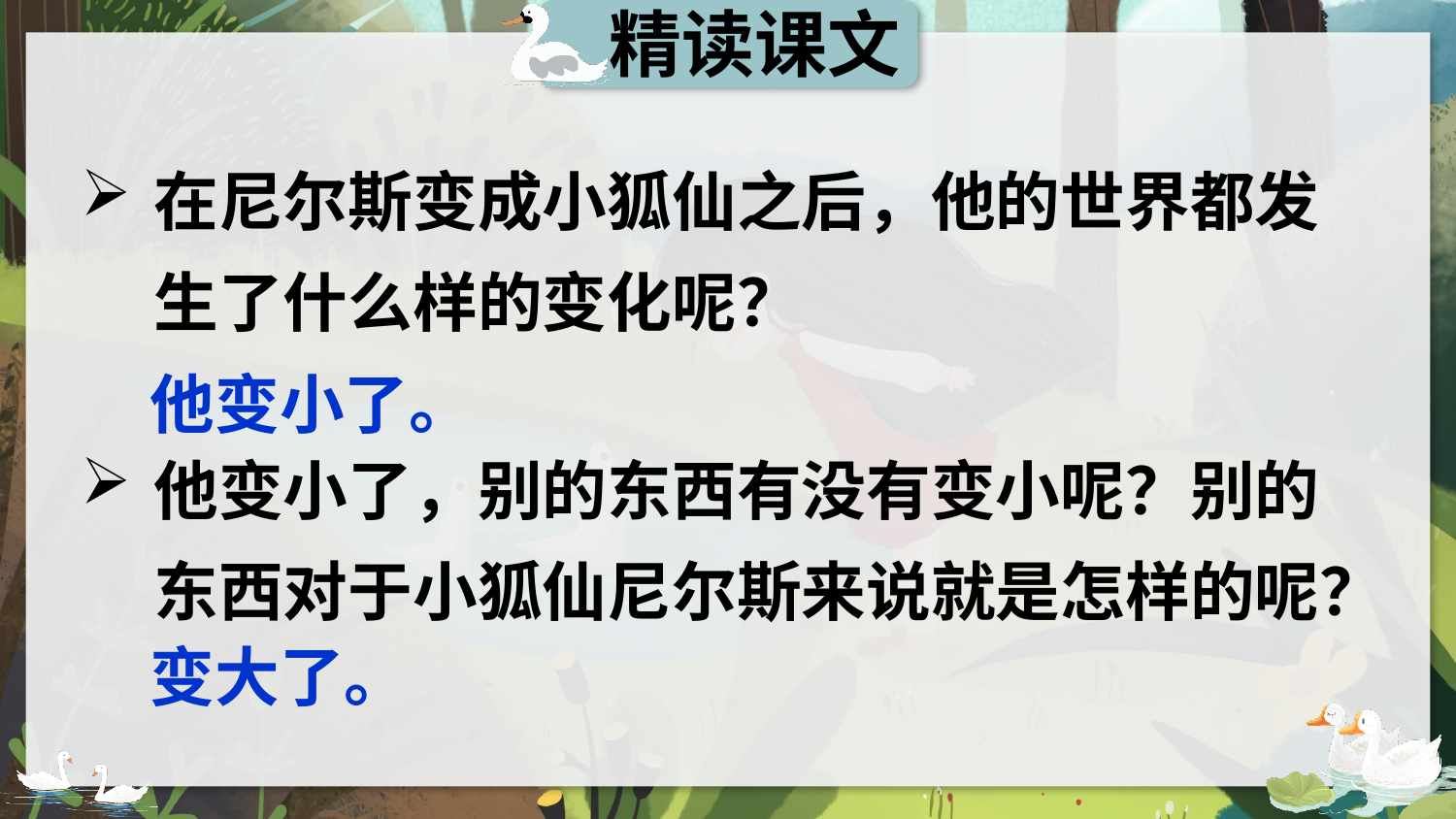

精读课文
在尼尔斯变成小狐仙之后，他的世界都发生了什么样的变化呢？
他变小了。
他变小了，别的东西有没有变小呢？别的东西对于小狐仙尼尔斯来说就是怎样的呢？
变大了。